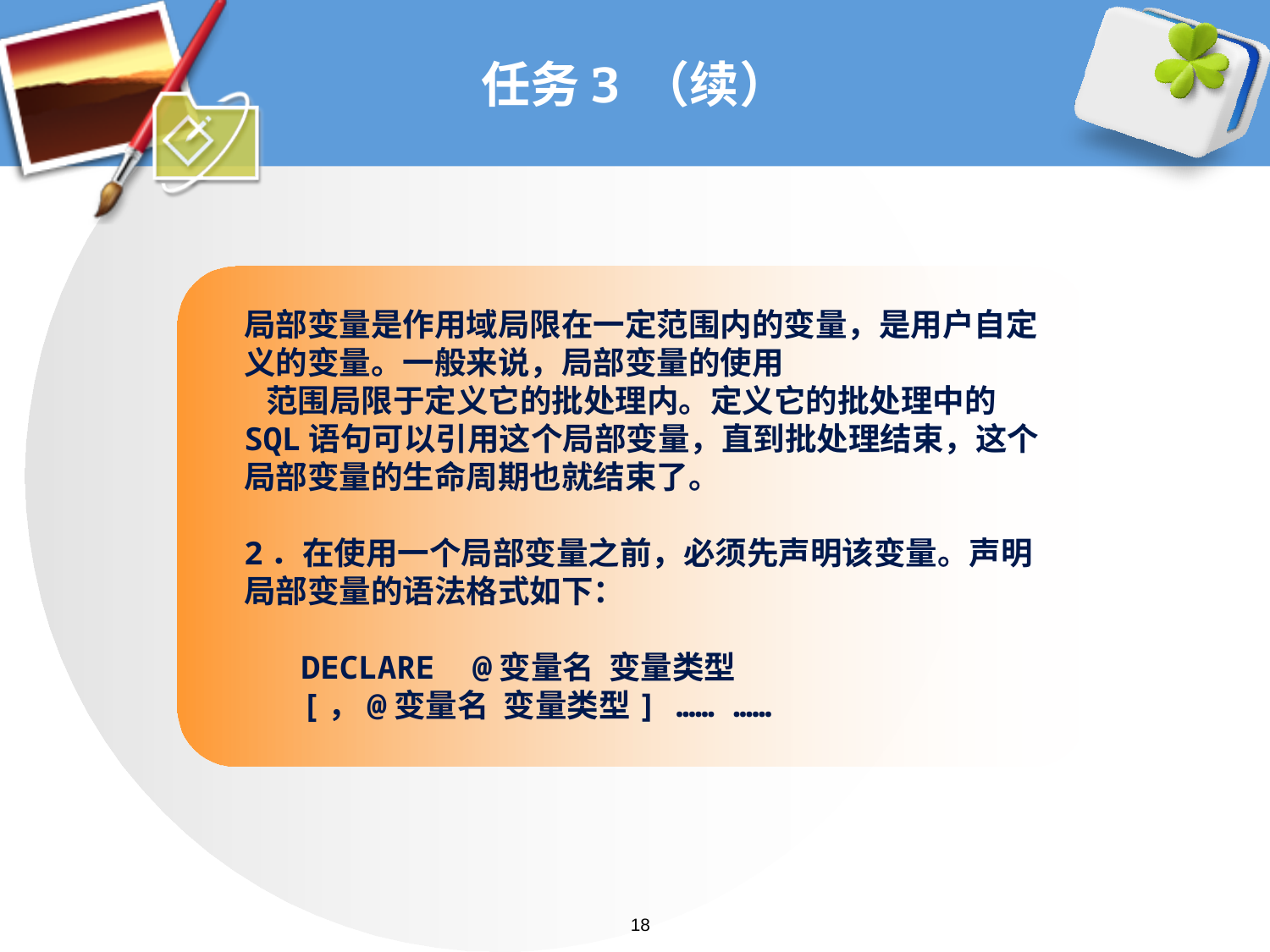

# 任务3 （续）

局部变量是作用域局限在一定范围内的变量，是用户自定义的变量。一般来说，局部变量的使用
  范围局限于定义它的批处理内。定义它的批处理中的SQL语句可以引用这个局部变量，直到批处理结束，这个局部变量的生命周期也就结束了。

2．在使用一个局部变量之前，必须先声明该变量。声明局部变量的语法格式如下：

   DECLARE  @变量名  变量类型
   [，@变量名  变量类型] …… ……
18